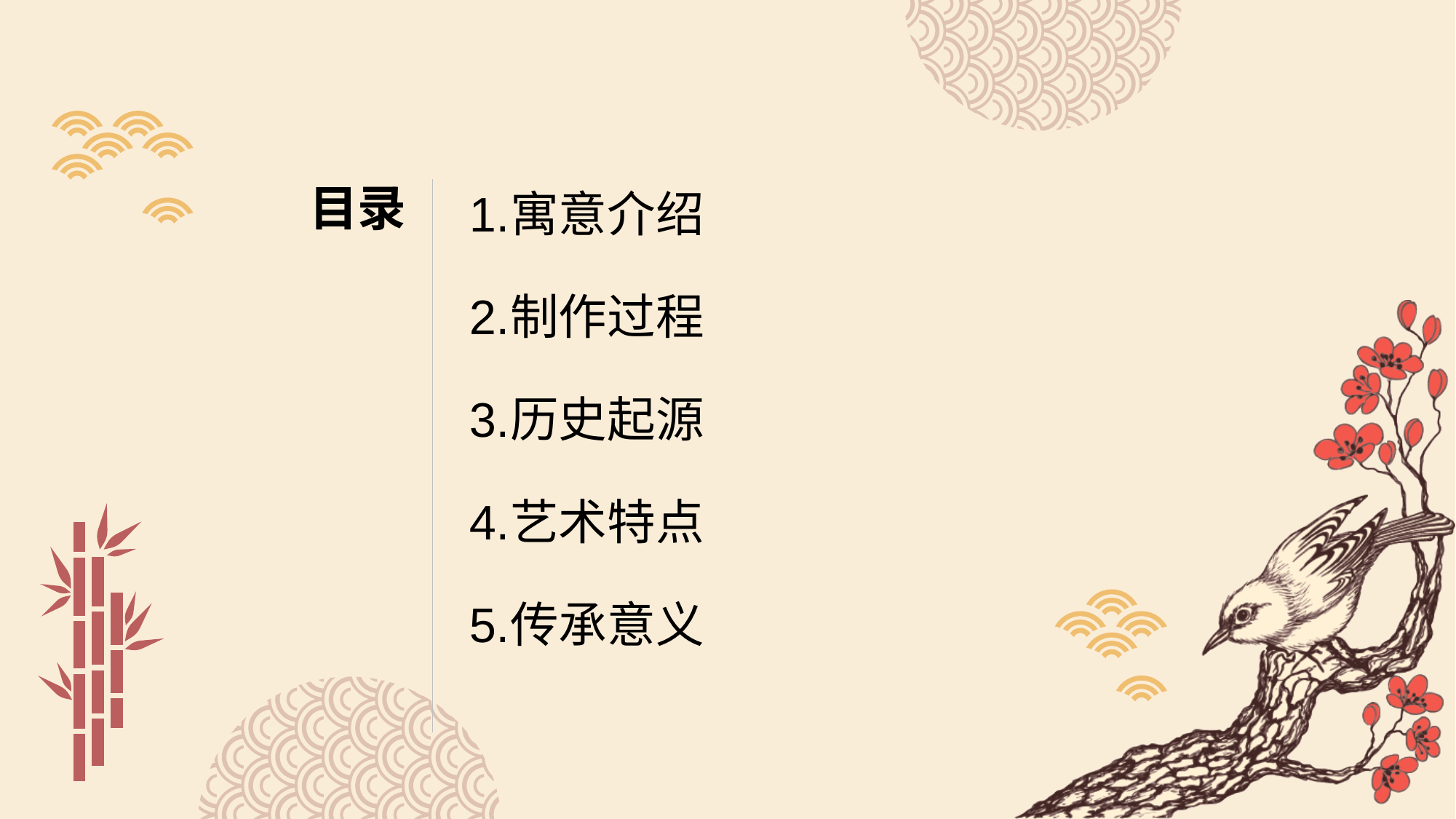

寓意介绍
制作过程
历史起源
艺术特点
传承意义

# 目录